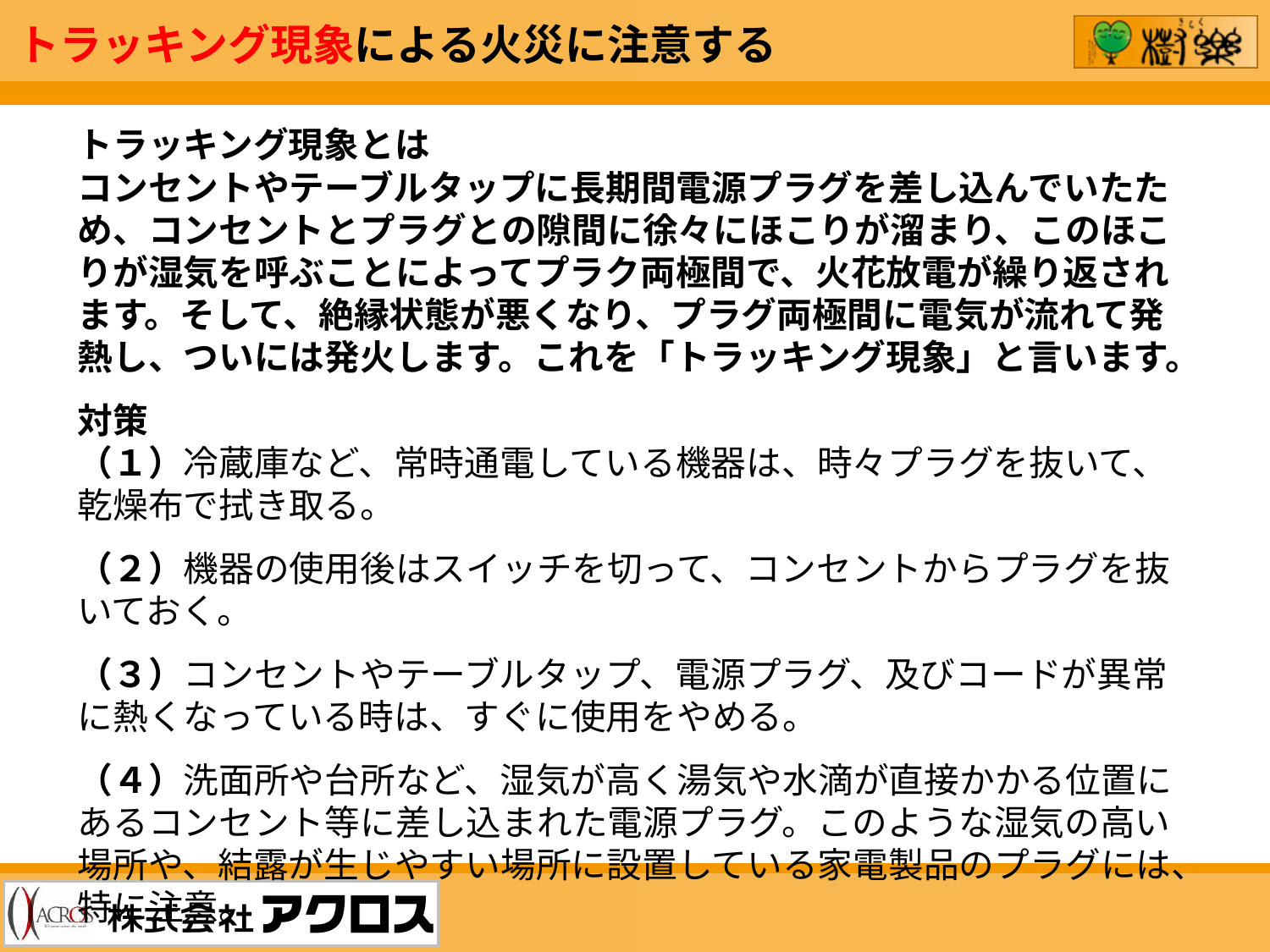

トラッキング現象による火災に注意する
トラッキング現象とは
コンセントやテーブルタップに長期間電源プラグを差し込んでいたため、コンセントとプラグとの隙間に徐々にほこりが溜まり、このほこりが湿気を呼ぶことによってプラク両極間で、火花放電が繰り返されます。そして、絶縁状態が悪くなり、プラグ両極間に電気が流れて発熱し、ついには発火します。これを「トラッキング現象」と言います。

対策
（１）冷蔵庫など、常時通電している機器は、時々プラグを抜いて、乾燥布で拭き取る。

（２）機器の使用後はスイッチを切って、コンセントからプラグを抜いておく。

（３）コンセントやテーブルタップ、電源プラグ、及びコードが異常に熱くなっている時は、すぐに使用をやめる。

（４）洗面所や台所など、湿気が高く湯気や水滴が直接かかる位置にあるコンセント等に差し込まれた電源プラグ。このような湿気の高い場所や、結露が生じやすい場所に設置している家電製品のプラグには、特に注意。